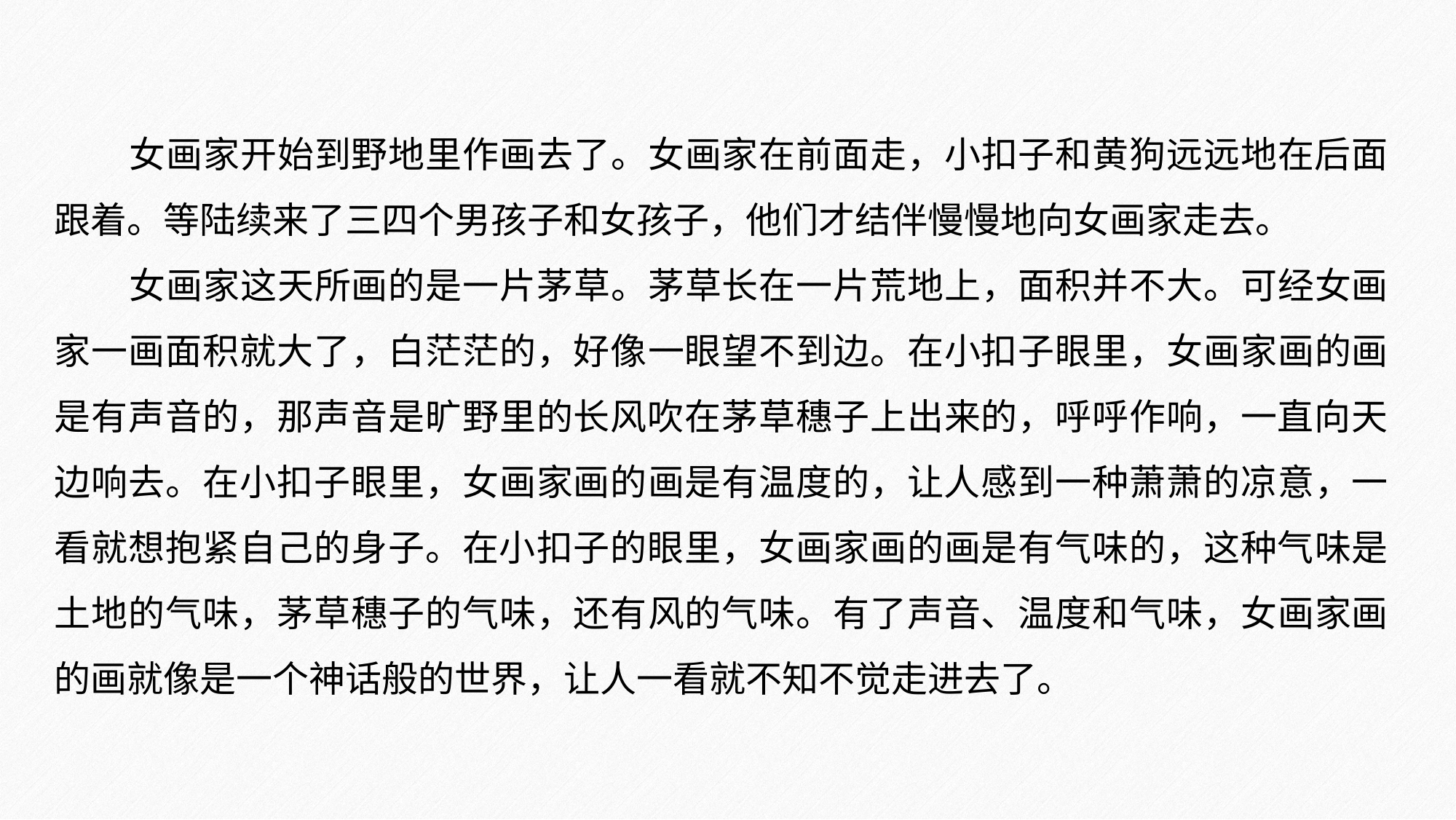

女画家开始到野地里作画去了。女画家在前面走，小扣子和黄狗远远地在后面跟着。等陆续来了三四个男孩子和女孩子，他们才结伴慢慢地向女画家走去。
女画家这天所画的是一片茅草。茅草长在一片荒地上，面积并不大。可经女画家一画面积就大了，白茫茫的，好像一眼望不到边。在小扣子眼里，女画家画的画是有声音的，那声音是旷野里的长风吹在茅草穗子上出来的，呼呼作响，一直向天边响去。在小扣子眼里，女画家画的画是有温度的，让人感到一种萧萧的凉意，一看就想抱紧自己的身子。在小扣子的眼里，女画家画的画是有气味的，这种气味是土地的气味，茅草穗子的气味，还有风的气味。有了声音、温度和气味，女画家画的画就像是一个神话般的世界，让人一看就不知不觉走进去了。